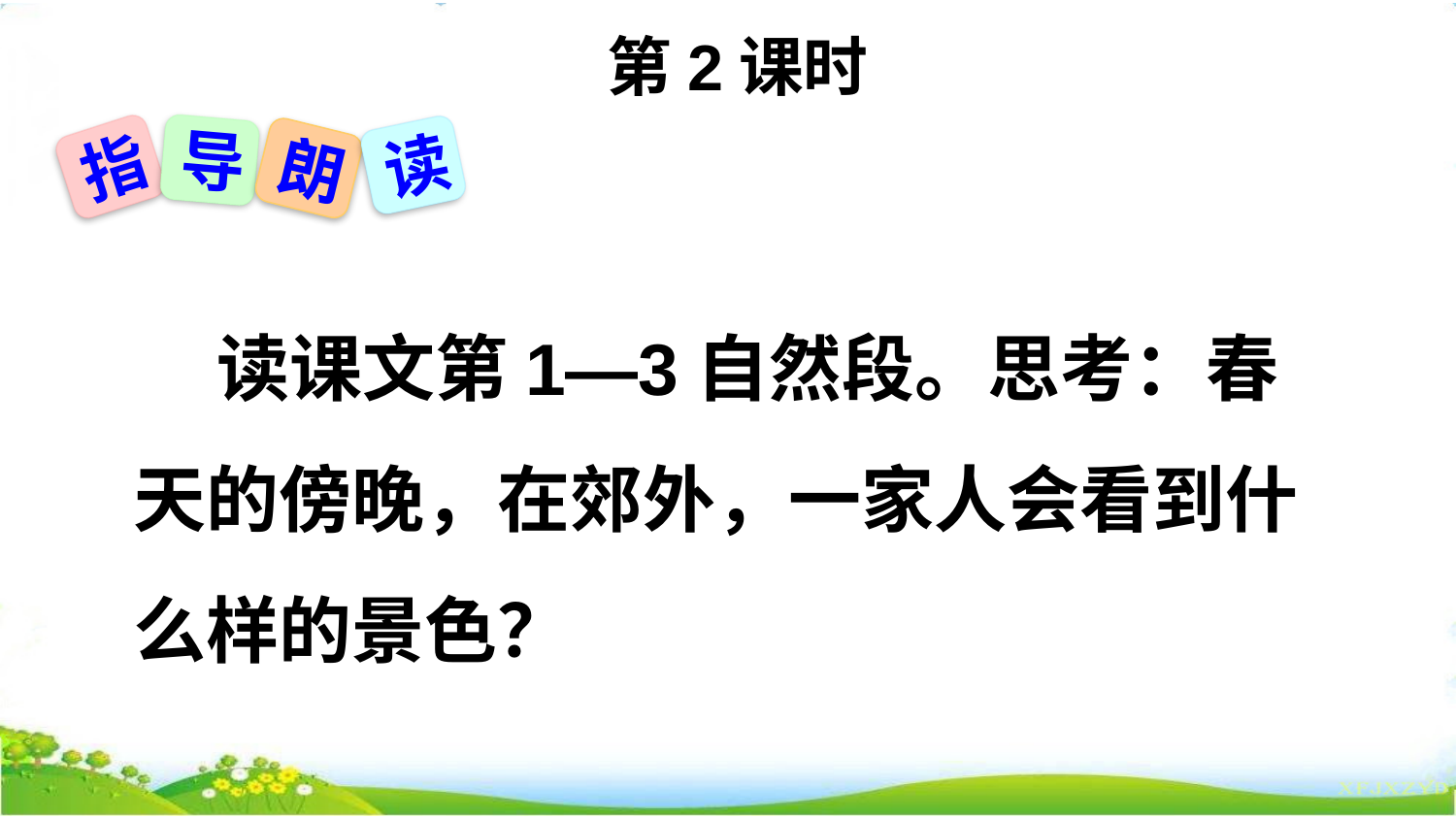

第2课时
导
读
指
朗
    读课文第1—3自然段。思考：春天的傍晚，在郊外，一家人会看到什么样的景色？